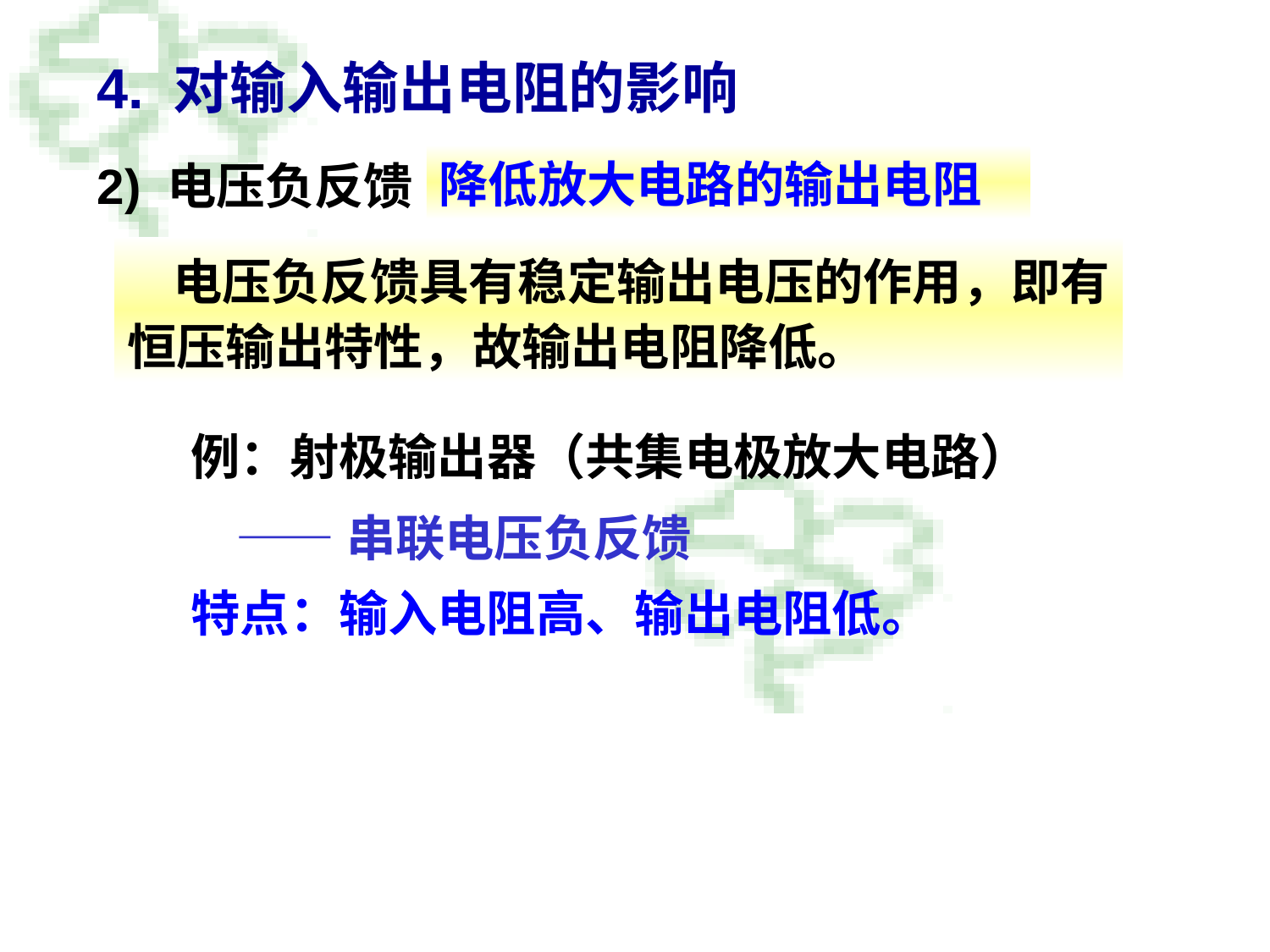

4. 对输入输出电阻的影响
降低放大电路的输出电阻
2) 电压负反馈
   电压负反馈具有稳定输出电压的作用，即有恒压输出特性，故输出电阻降低。
例：射极输出器（共集电极放大电路）
    ——串联电压负反馈
特点：输入电阻高、输出电阻低。